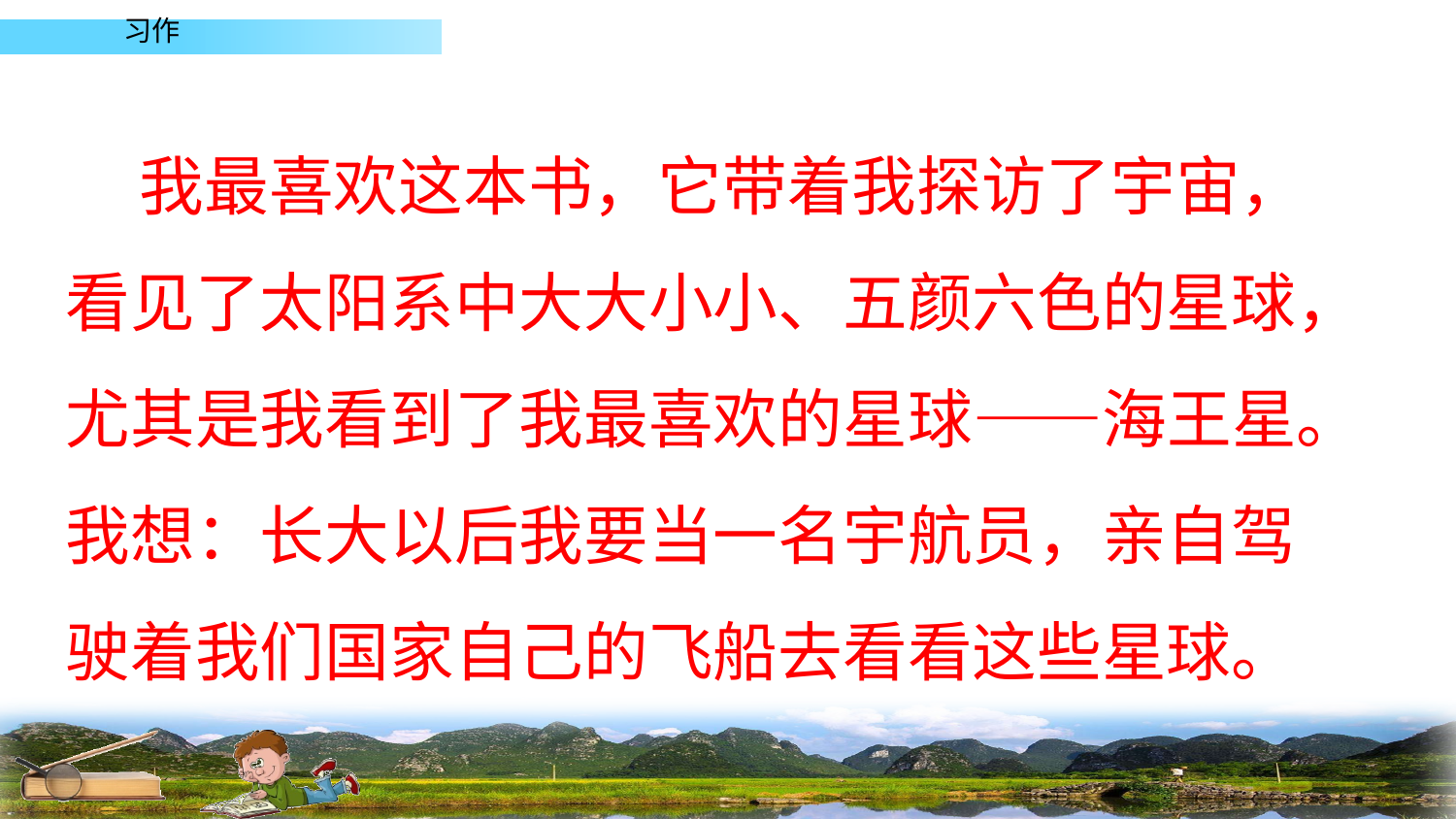

我最喜欢这本书，它带着我探访了宇宙，看见了太阳系中大大小小、五颜六色的星球，尤其是我看到了我最喜欢的星球——海王星。我想：长大以后我要当一名宇航员，亲自驾驶着我们国家自己的飞船去看看这些星球。